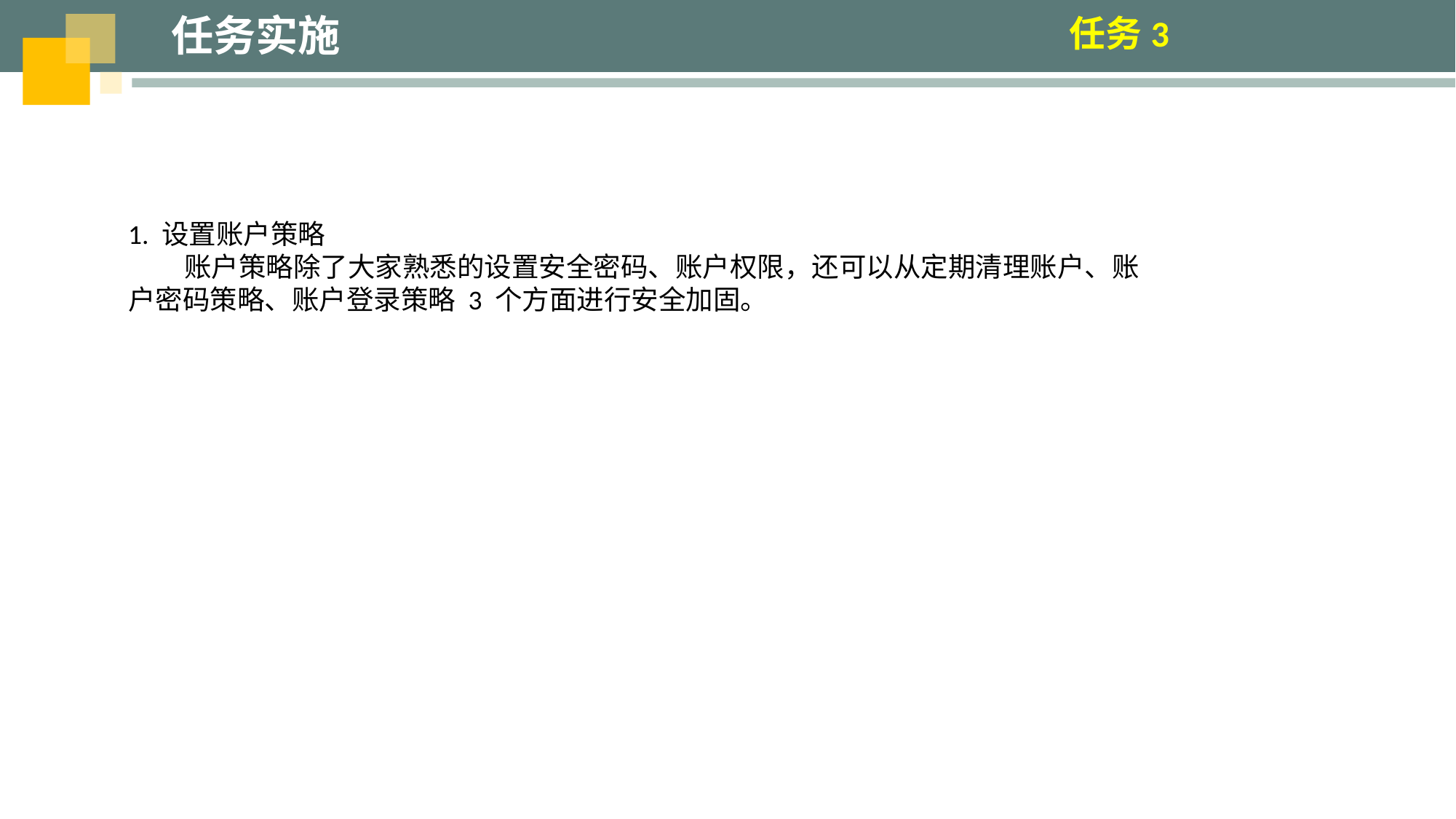

任务实施
任务3

1. 设置账户策略
        账户策略除了大家熟悉的设置安全密码、账户权限，还可以从定期清理账户、账户密码策略、账户登录策略 3 个方面进行安全加固。